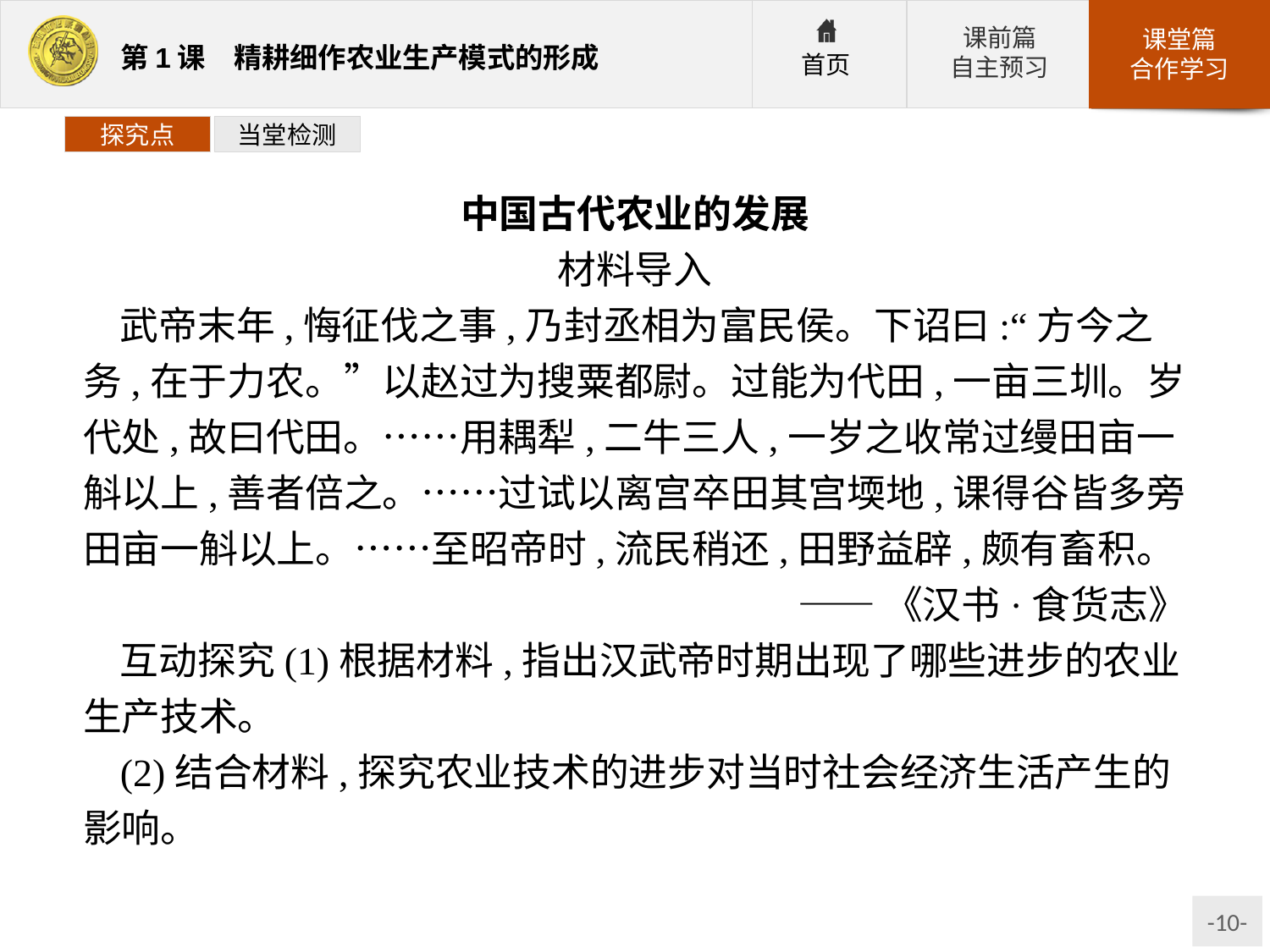

探究点
当堂检测
中国古代农业的发展
材料导入
武帝末年,悔征伐之事,乃封丞相为富民侯。下诏曰:“方今之务,在于力农。”以赵过为搜粟都尉。过能为代田,一亩三圳。岁代处,故曰代田。……用耦犁,二牛三人,一岁之收常过缦田亩一斛以上,善者倍之。……过试以离宫卒田其宫堧地,课得谷皆多旁田亩一斛以上。……至昭帝时,流民稍还,田野益辟,颇有畜积。
——《汉书·食货志》
互动探究(1)根据材料,指出汉武帝时期出现了哪些进步的农业生产技术。
(2)结合材料,探究农业技术的进步对当时社会经济生活产生的影响。